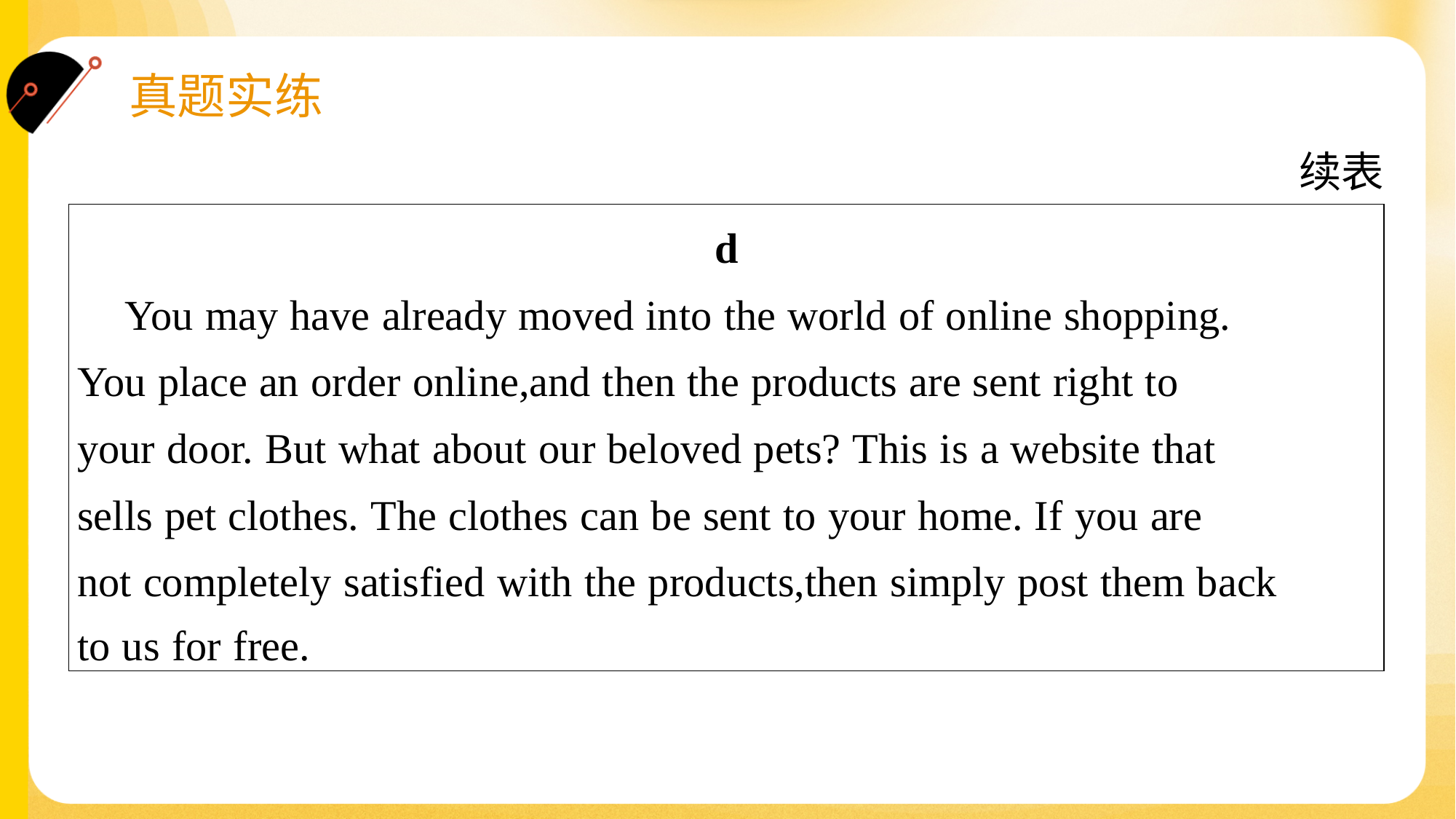

续表
| d You may have already moved into the world of online shopping. You place an order online,and then the products are sent right to your door. But what about our beloved pets? This is a website that sells pet clothes. The clothes can be sent to your home. If you are not completely satisfied with the products,then simply post them back to us for free. |
| --- |